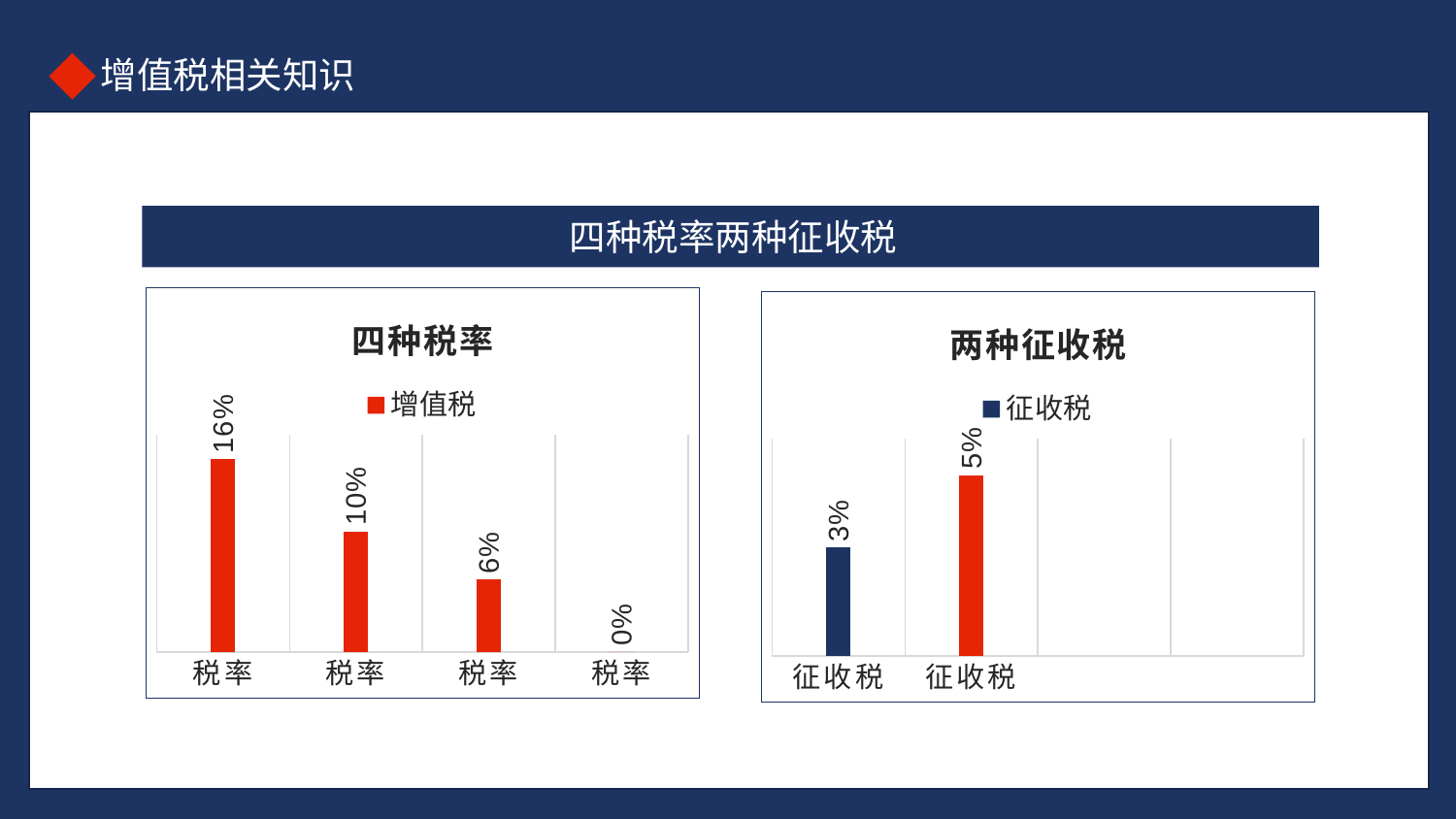

四种税率两种征收税

### Chart: 四种税率

| Category | 增值税 |
|---|---|
| 税率 | 0.16 |
| 税率 | 0.1 |
| 税率 | 0.06 |
| 税率 | 0.0 |

### Chart: 两种征收税

| Category | 征收税 |
|---|---|
| 征收税 | 0.03 |
| 征收税 | 0.05 |